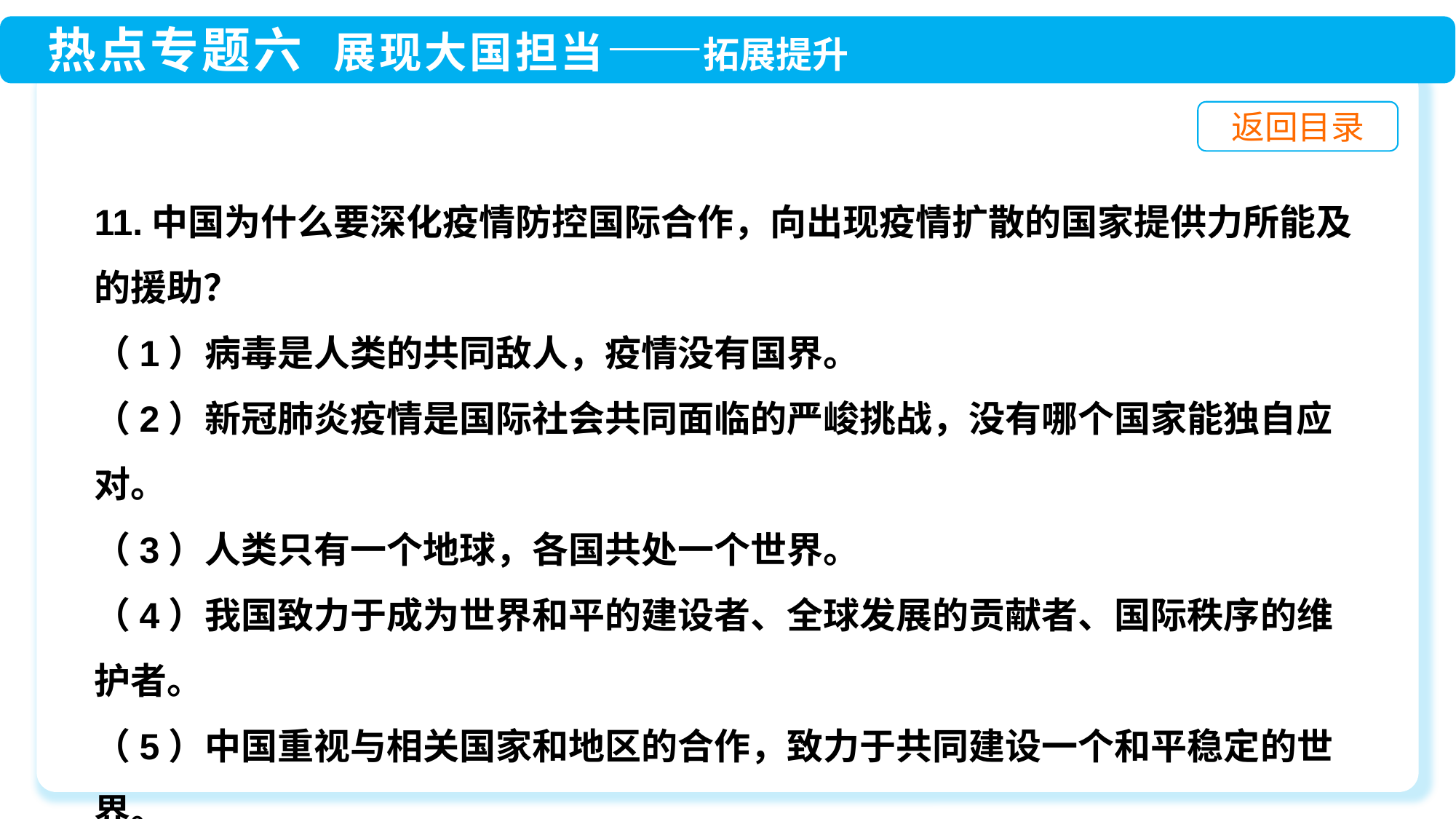

11.中国为什么要深化疫情防控国际合作，向出现疫情扩散的国家提供力所能及的援助？
（1）病毒是人类的共同敌人，疫情没有国界。
（2）新冠肺炎疫情是国际社会共同面临的严峻挑战，没有哪个国家能独自应对。
（3）人类只有一个地球，各国共处一个世界。
（4）我国致力于成为世界和平的建设者、全球发展的贡献者、国际秩序的维护者。
（5）中国重视与相关国家和地区的合作，致力于共同建设一个和平稳定的世界。